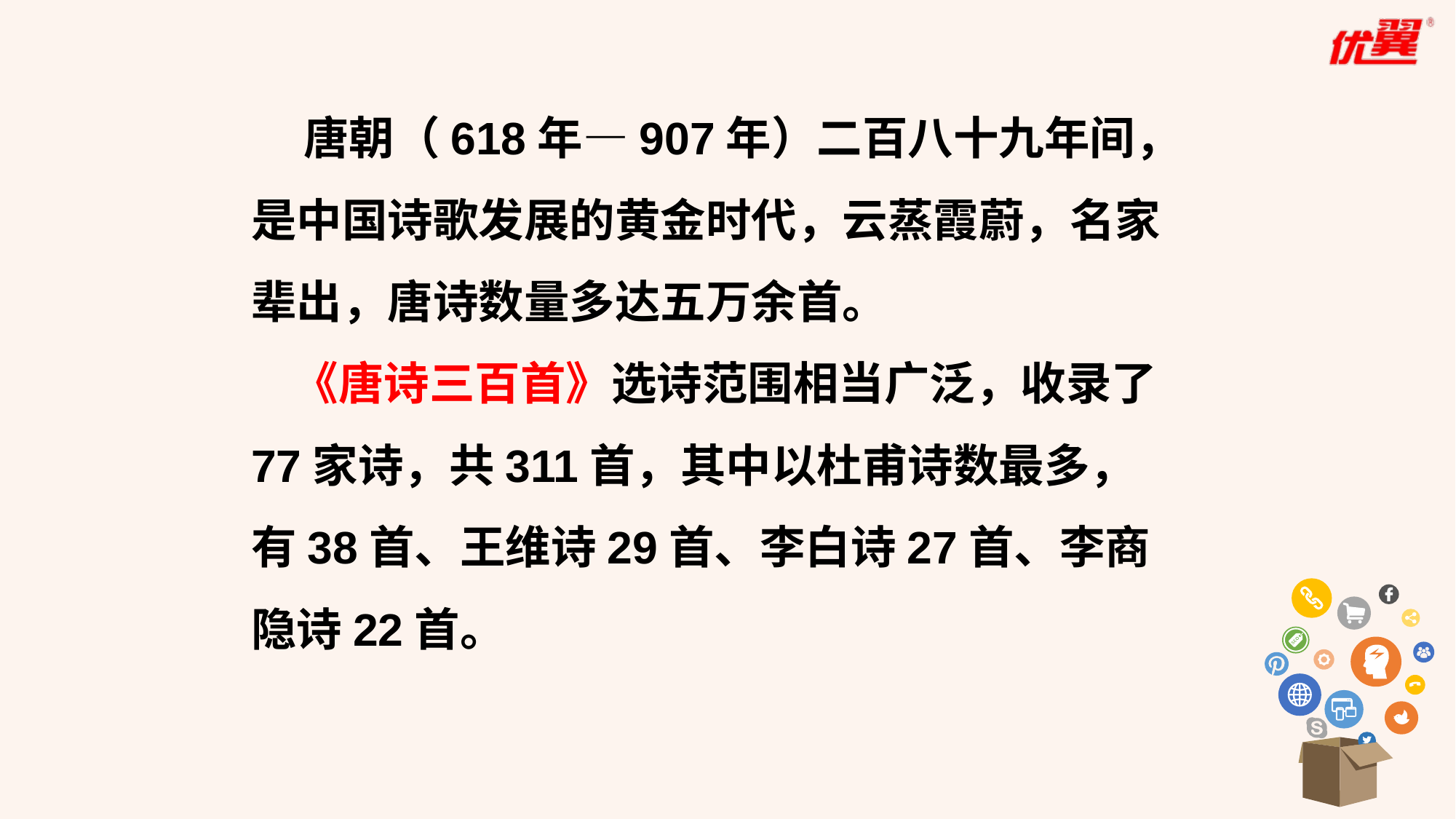

唐朝（618年—907年）二百八十九年间，是中国诗歌发展的黄金时代，云蒸霞蔚，名家辈出，唐诗数量多达五万余首。
   《唐诗三百首》选诗范围相当广泛，收录了77家诗，共311首，其中以杜甫诗数最多，有38首、王维诗29首、李白诗27首、李商隐诗22首。